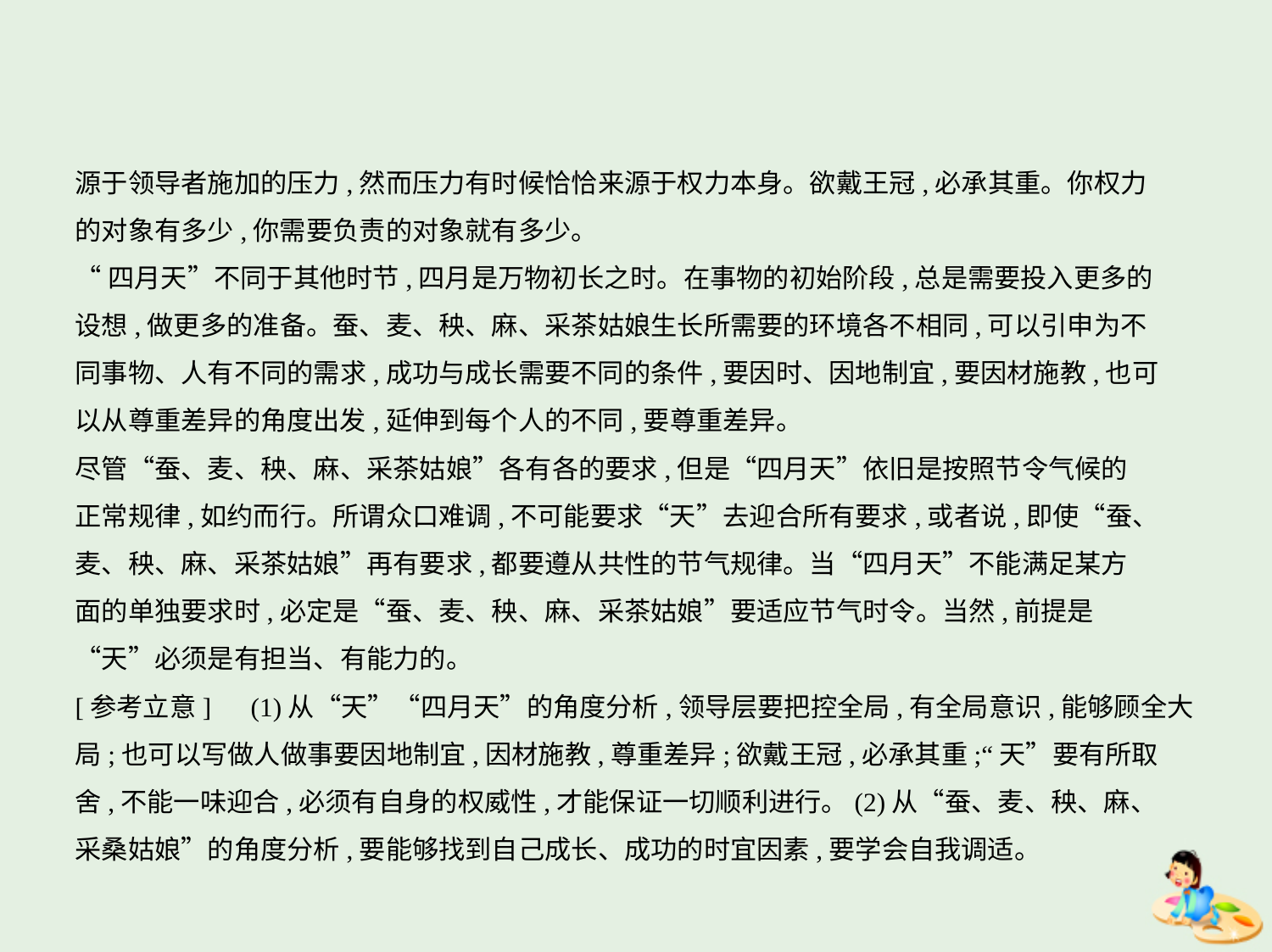

源于领导者施加的压力,然而压力有时候恰恰来源于权力本身。欲戴王冠,必承其重。你权力
的对象有多少,你需要负责的对象就有多少。
“四月天”不同于其他时节,四月是万物初长之时。在事物的初始阶段,总是需要投入更多的
设想,做更多的准备。蚕、麦、秧、麻、采茶姑娘生长所需要的环境各不相同,可以引申为不
同事物、人有不同的需求,成功与成长需要不同的条件,要因时、因地制宜,要因材施教,也可
以从尊重差异的角度出发,延伸到每个人的不同,要尊重差异。
尽管“蚕、麦、秧、麻、采茶姑娘”各有各的要求,但是“四月天”依旧是按照节令气候的
正常规律,如约而行。所谓众口难调,不可能要求“天”去迎合所有要求,或者说,即使“蚕、
麦、秧、麻、采茶姑娘”再有要求,都要遵从共性的节气规律。当“四月天”不能满足某方
面的单独要求时,必定是“蚕、麦、秧、麻、采茶姑娘”要适应节气时令。当然,前提是
“天”必须是有担当、有能力的。
[参考立意]　(1)从“天”“四月天”的角度分析,领导层要把控全局,有全局意识,能够顾全大
局;也可以写做人做事要因地制宜,因材施教,尊重差异;欲戴王冠,必承其重;“天”要有所取
舍,不能一味迎合,必须有自身的权威性,才能保证一切顺利进行。(2)从“蚕、麦、秧、麻、
采桑姑娘”的角度分析,要能够找到自己成长、成功的时宜因素,要学会自我调适。